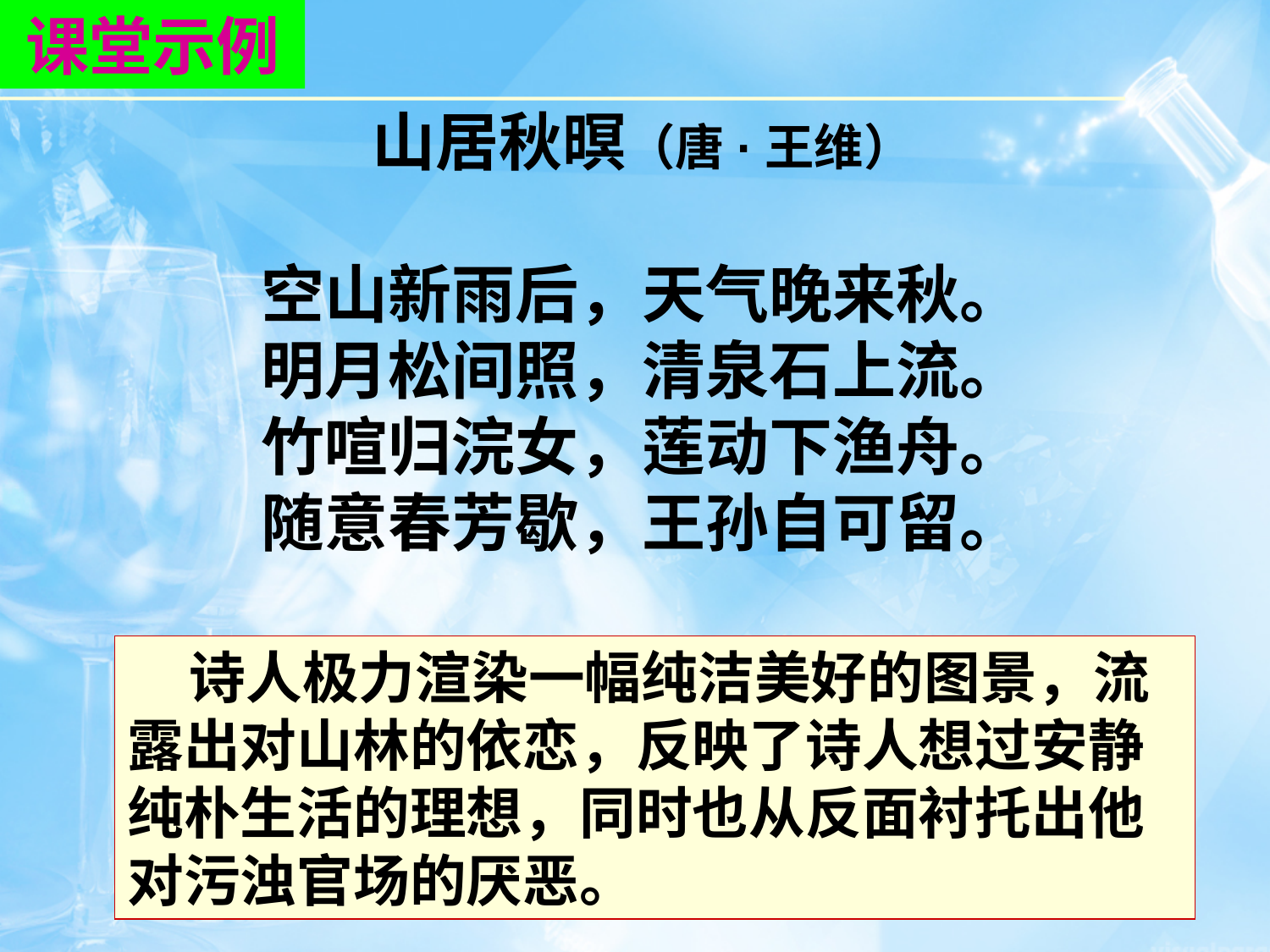

课堂示例
山居秋暝（唐·王维）

空山新雨后，天气晚来秋。
明月松间照，清泉石上流。
竹喧归浣女，莲动下渔舟。
随意春芳歇，王孙自可留。
 　诗人极力渲染一幅纯洁美好的图景，流露出对山林的依恋，反映了诗人想过安静纯朴生活的理想，同时也从反面衬托出他对污浊官场的厌恶。